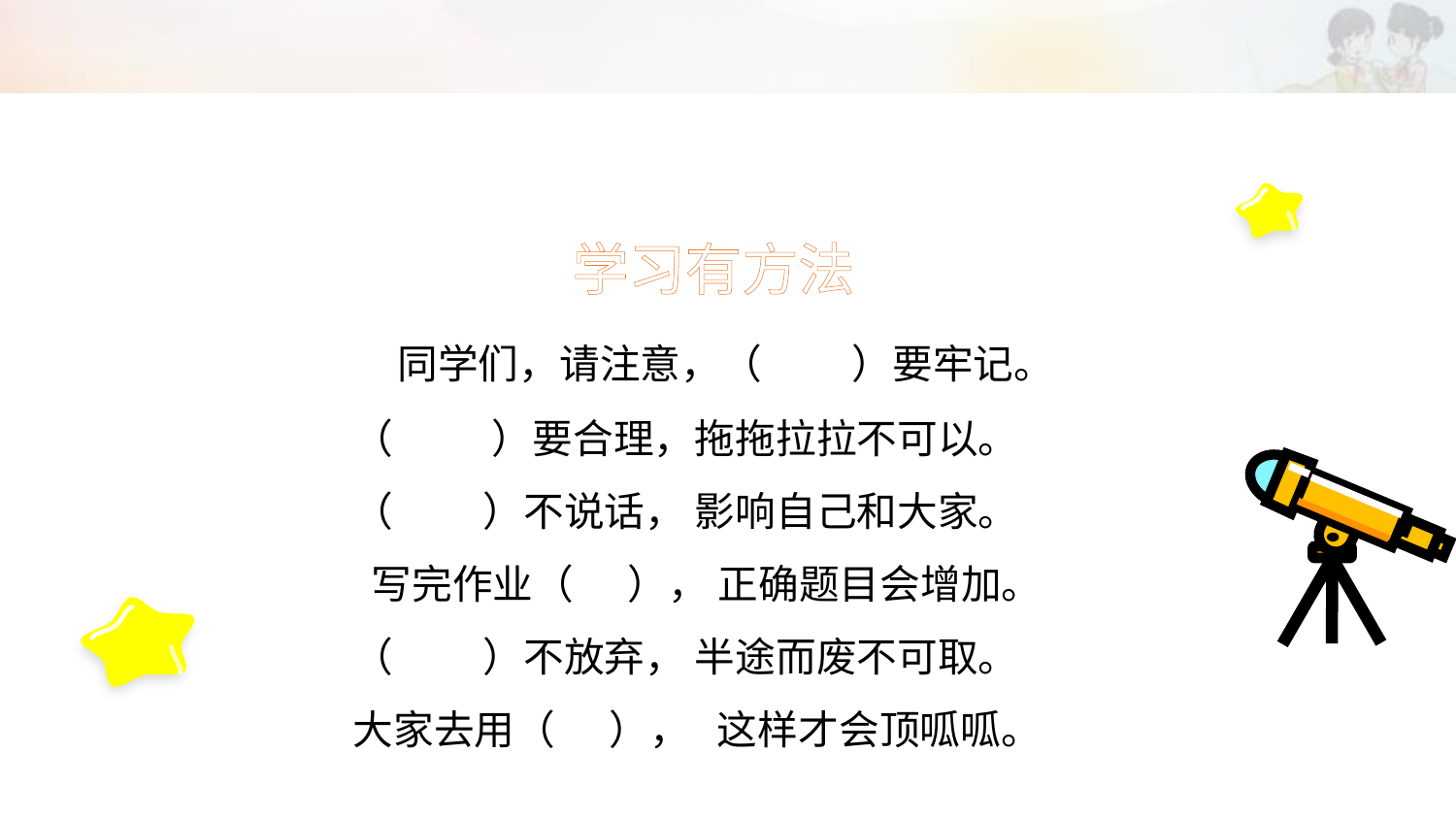

学习有方法
   同学们，请注意，（          ）要牢记。
（           ）要合理，拖拖拉拉不可以。
（          ）不说话， 影响自己和大家。
 写完作业（      ）， 正确题目会增加。
（          ）不放弃， 半途而废不可取。
大家去用（      ），   这样才会顶呱呱。